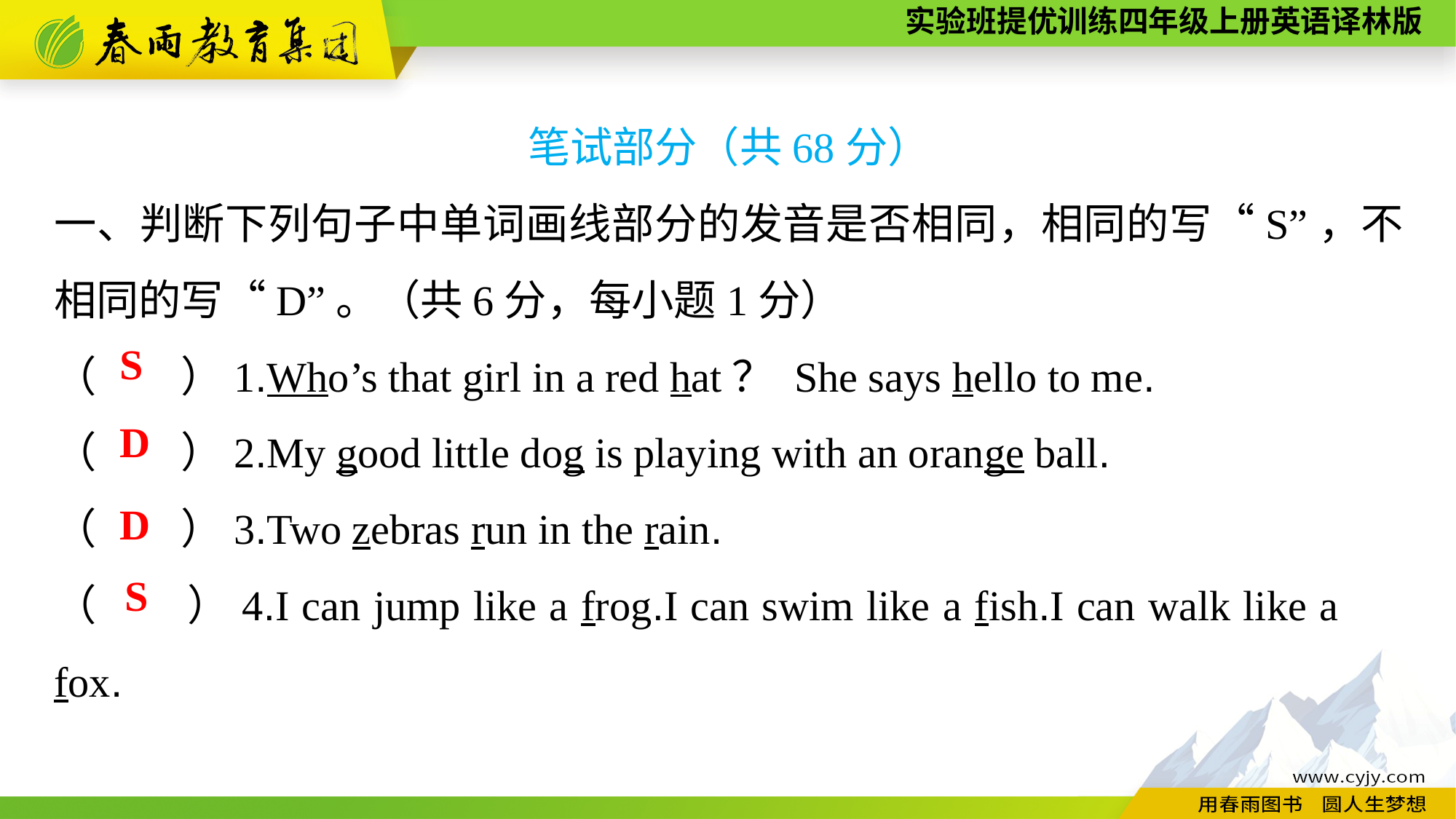

笔试部分（共68分）
一、判断下列句子中单词画线部分的发音是否相同，相同的写“S”，不相同的写“D”。（共6分，每小题1分）
（　　）1.Who’s that girl in a red hat？ She says hello to me.
（　　）2.My good little dog is playing with an orange ball.
（　　）3.Two zebras run in the rain.
（　　）4.I can jump like a frog.I can swim like a fish.I can walk like a 	fox.
S
D
D
S